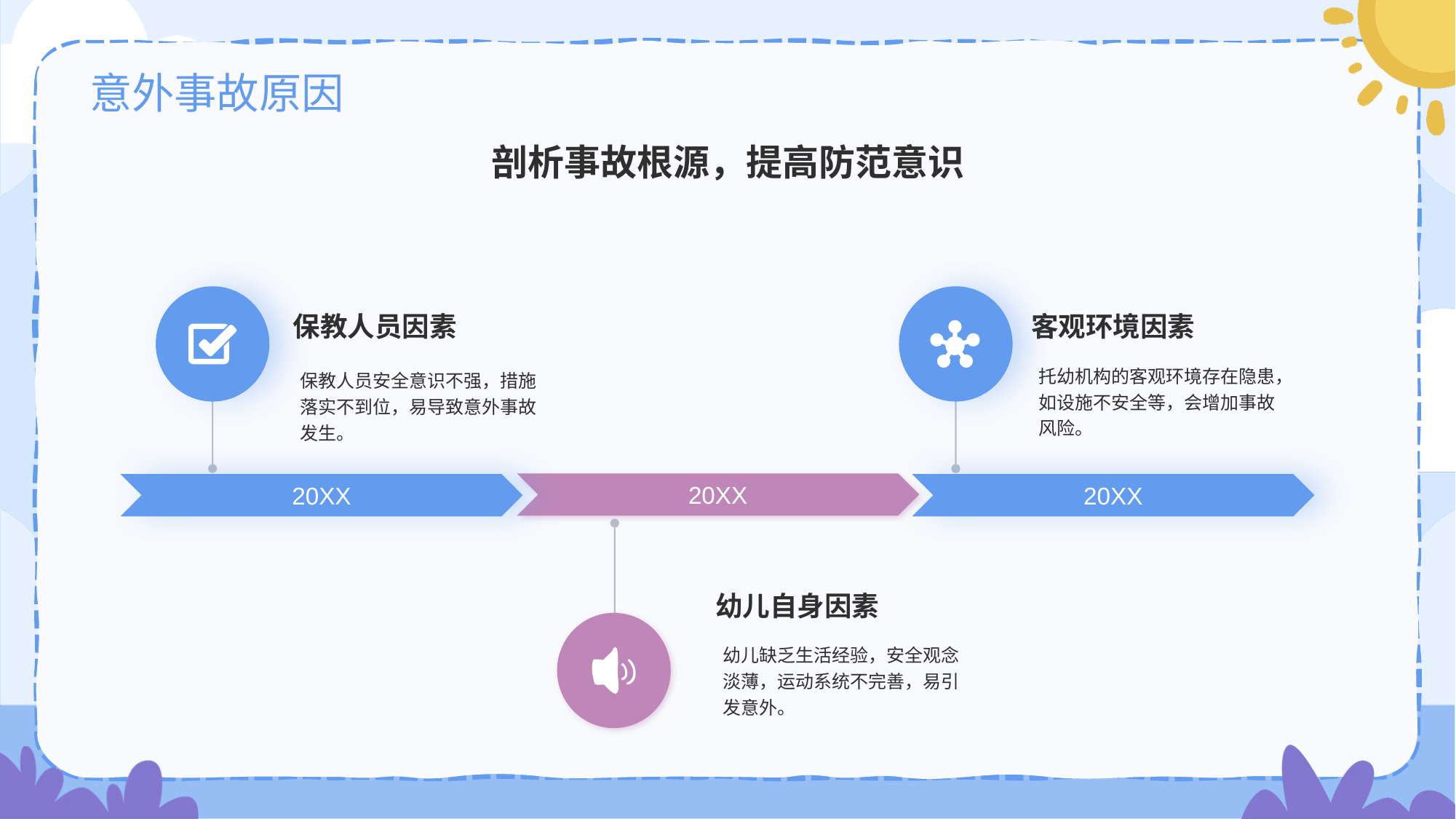

# 意外事故原因
剖析事故根源，提高防范意识
客观环境因素

托幼机构的客观环境存在隐患，如设施不安全等，会增加事故风险。
20XX
保教人员因素

保教人员安全意识不强，措施落实不到位，易导致意外事故发生。
20XX
20XX
幼儿自身因素

幼儿缺乏生活经验，安全观念淡薄，运动系统不完善，易引发意外。